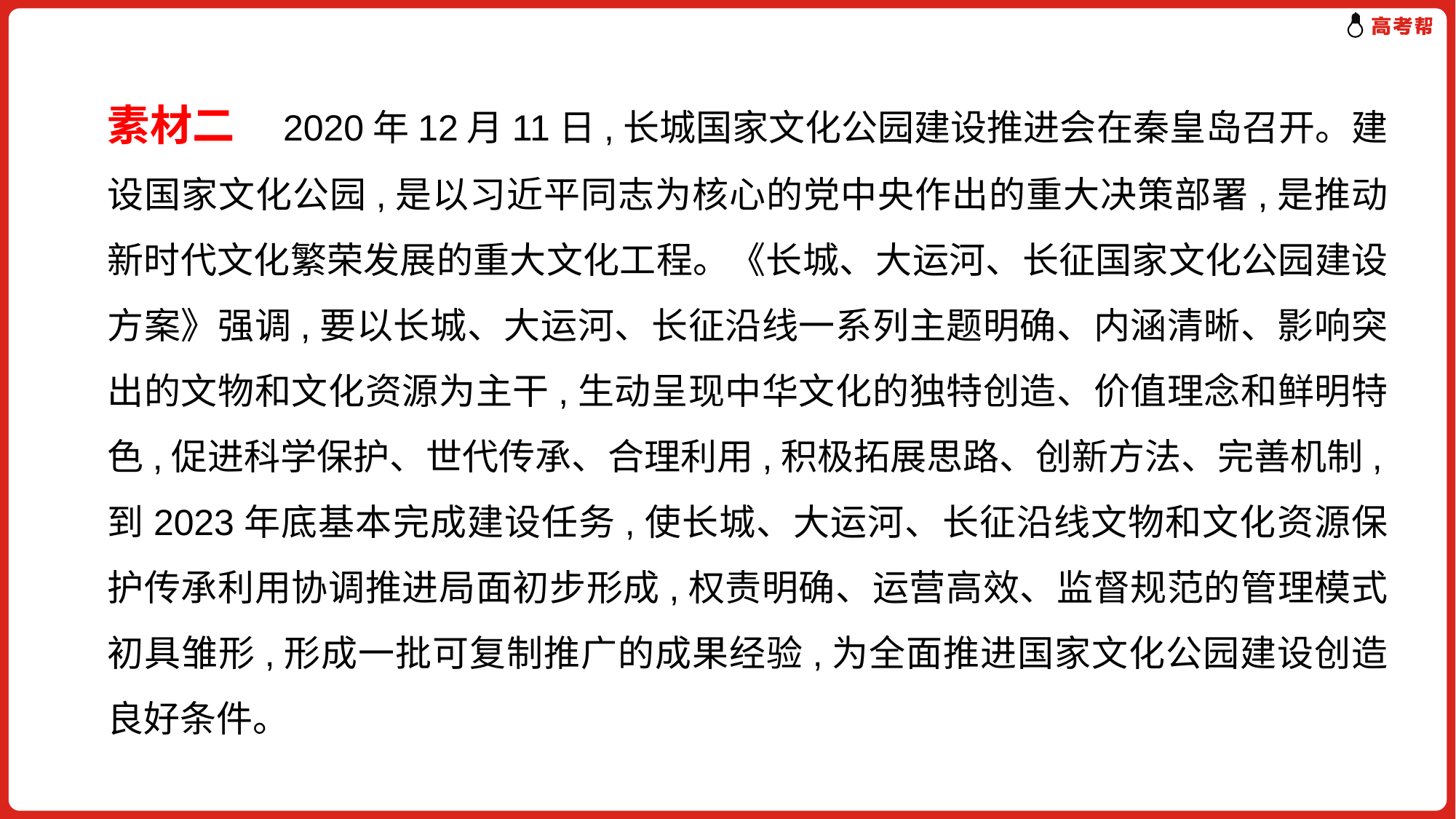

素材二    2020年12月11日,长城国家文化公园建设推进会在秦皇岛召开。建设国家文化公园,是以习近平同志为核心的党中央作出的重大决策部署,是推动新时代文化繁荣发展的重大文化工程。《长城、大运河、长征国家文化公园建设方案》强调,要以长城、大运河、长征沿线一系列主题明确、内涵清晰、影响突出的文物和文化资源为主干,生动呈现中华文化的独特创造、价值理念和鲜明特色,促进科学保护、世代传承、合理利用,积极拓展思路、创新方法、完善机制,到2023年底基本完成建设任务,使长城、大运河、长征沿线文物和文化资源保护传承利用协调推进局面初步形成,权责明确、运营高效、监督规范的管理模式初具雏形,形成一批可复制推广的成果经验,为全面推进国家文化公园建设创造良好条件。